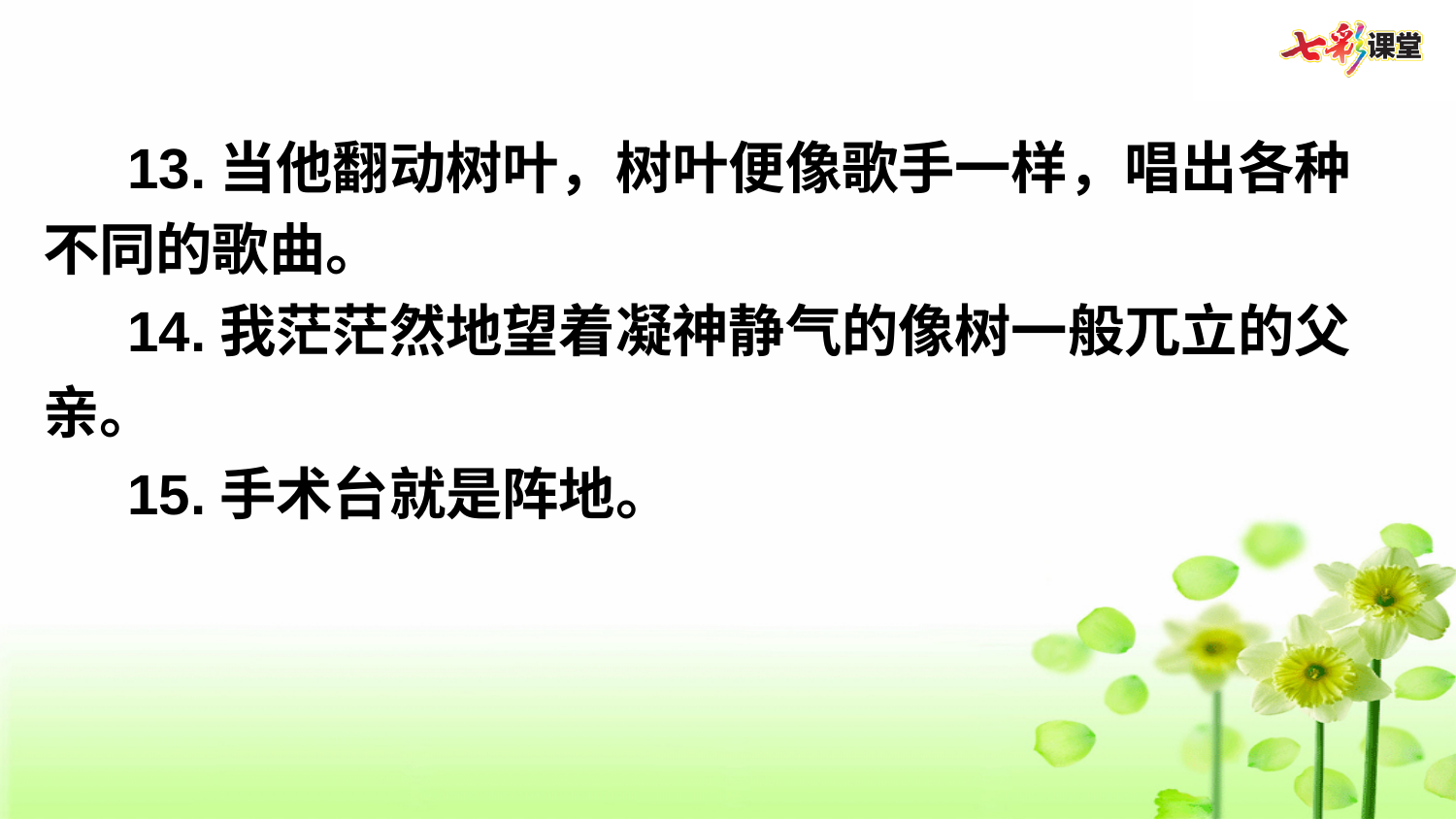

13.当他翻动树叶，树叶便像歌手一样，唱出各种不同的歌曲。
14.我茫茫然地望着凝神静气的像树一般兀立的父亲。
15.手术台就是阵地。